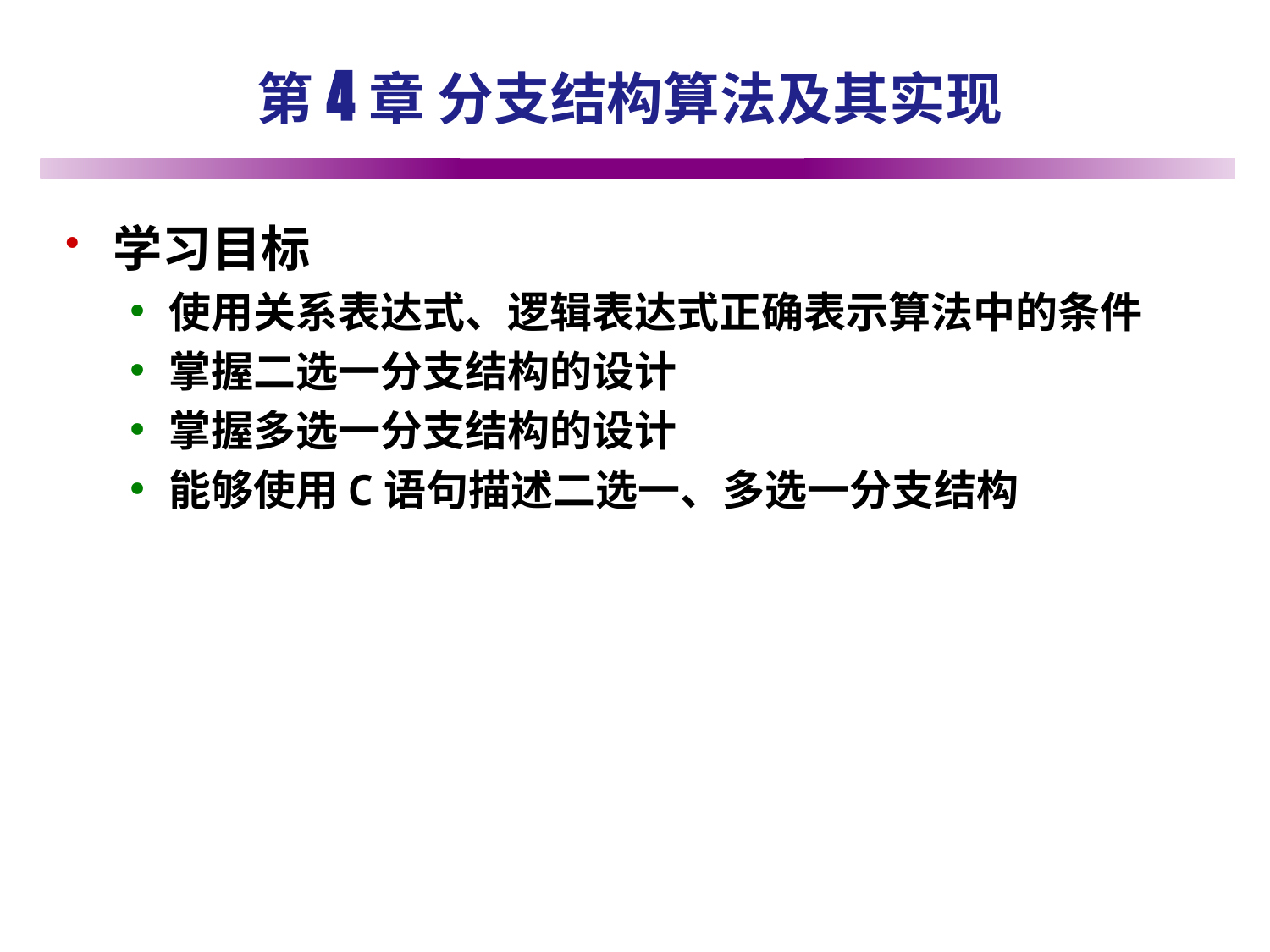

# 第4章 分支结构算法及其实现
学习目标
使用关系表达式、逻辑表达式正确表示算法中的条件
掌握二选一分支结构的设计
掌握多选一分支结构的设计
能够使用C语句描述二选一、多选一分支结构